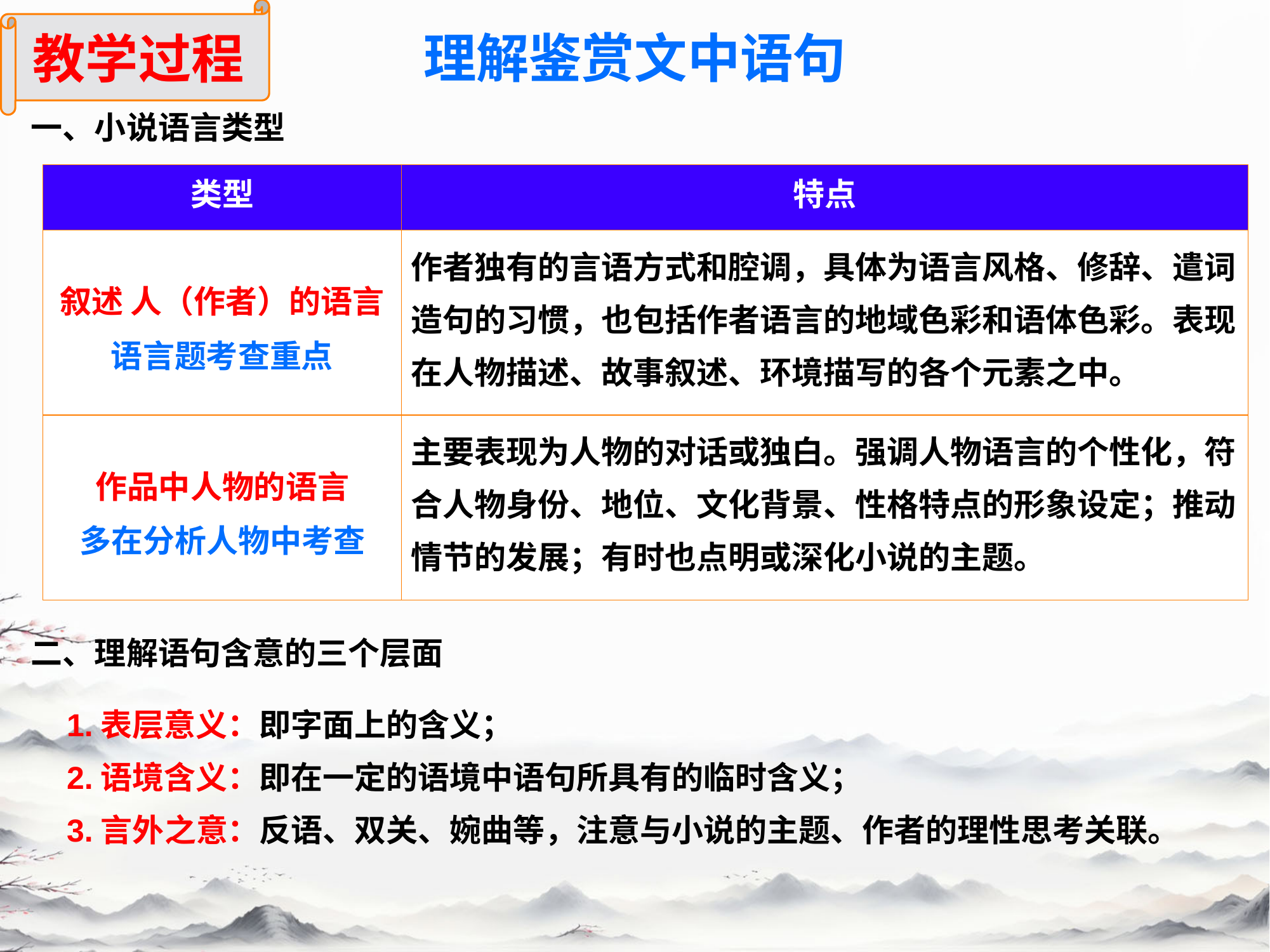

教学过程
理解鉴赏文中语句
一、小说语言类型
| 类型 | 特点 |
| --- | --- |
| 叙述 人（作者）的语言 语言题考查重点 | 作者独有的言语方式和腔调，具体为语言风格、修辞、遣词造句的习惯，也包括作者语言的地域色彩和语体色彩。表现在人物描述、故事叙述、环境描写的各个元素之中。 |
| 作品中人物的语言 多在分析人物中考查 | 主要表现为人物的对话或独白。强调人物语言的个性化，符合人物身份、地位、文化背景、性格特点的形象设定；推动情节的发展；有时也点明或深化小说的主题。 |
二、理解语句含意的三个层面
1.表层意义：即字面上的含义；
2.语境含义：即在一定的语境中语句所具有的临时含义；
3.言外之意：反语、双关、婉曲等，注意与小说的主题、作者的理性思考关联。